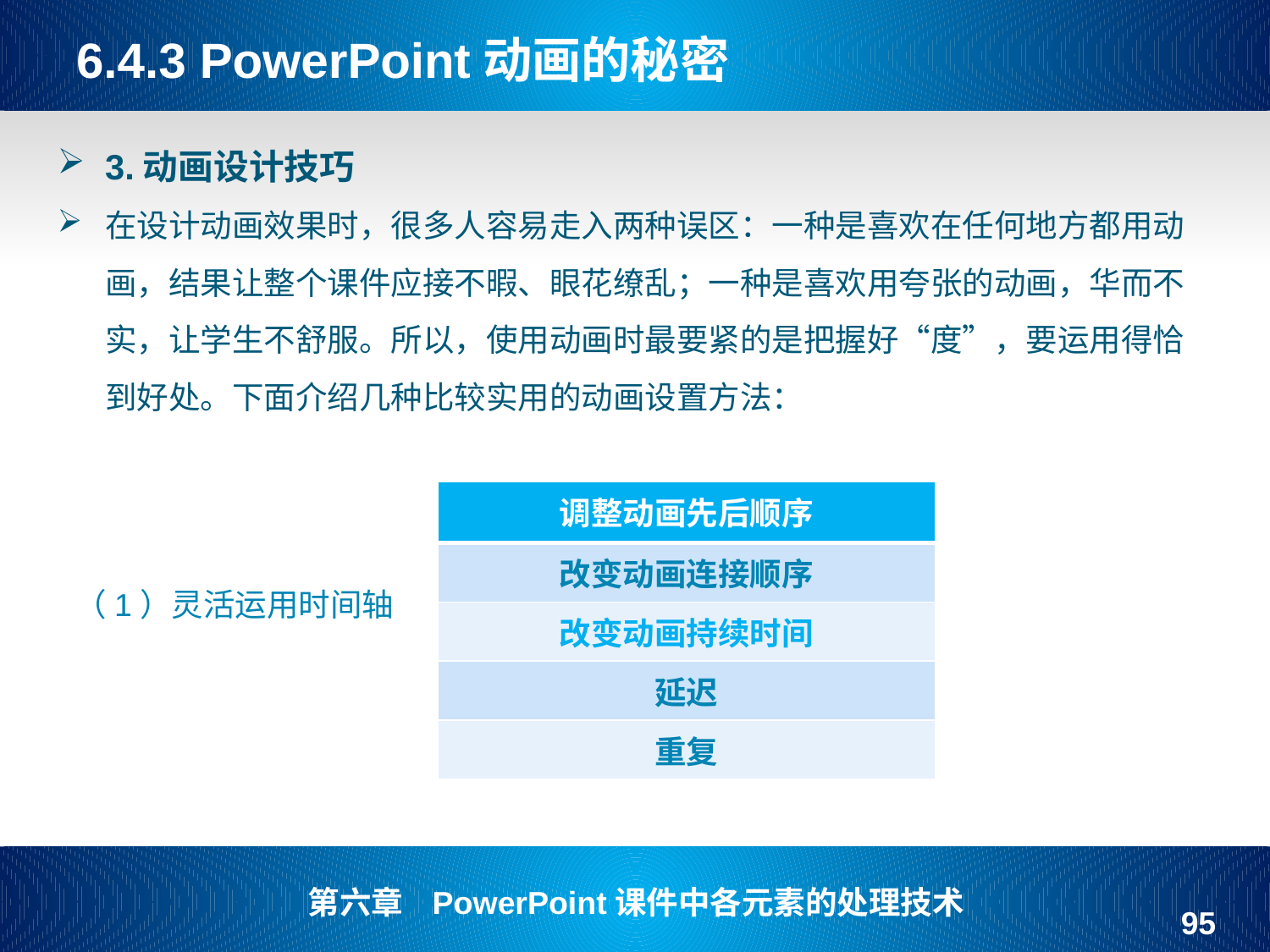

# 6.4.3 PowerPoint动画的秘密

3.动画设计技巧
在设计动画效果时，很多人容易走入两种误区：一种是喜欢在任何地方都用动画，结果让整个课件应接不暇、眼花缭乱；一种是喜欢用夸张的动画，华而不实，让学生不舒服。所以，使用动画时最要紧的是把握好“度”，要运用得恰到好处。下面介绍几种比较实用的动画设置方法：

| 调整动画先后顺序 |
| --- |
| 改变动画连接顺序 |
| 改变动画持续时间 |
| 延迟 |
| 重复 |
（1）灵活运用时间轴

95